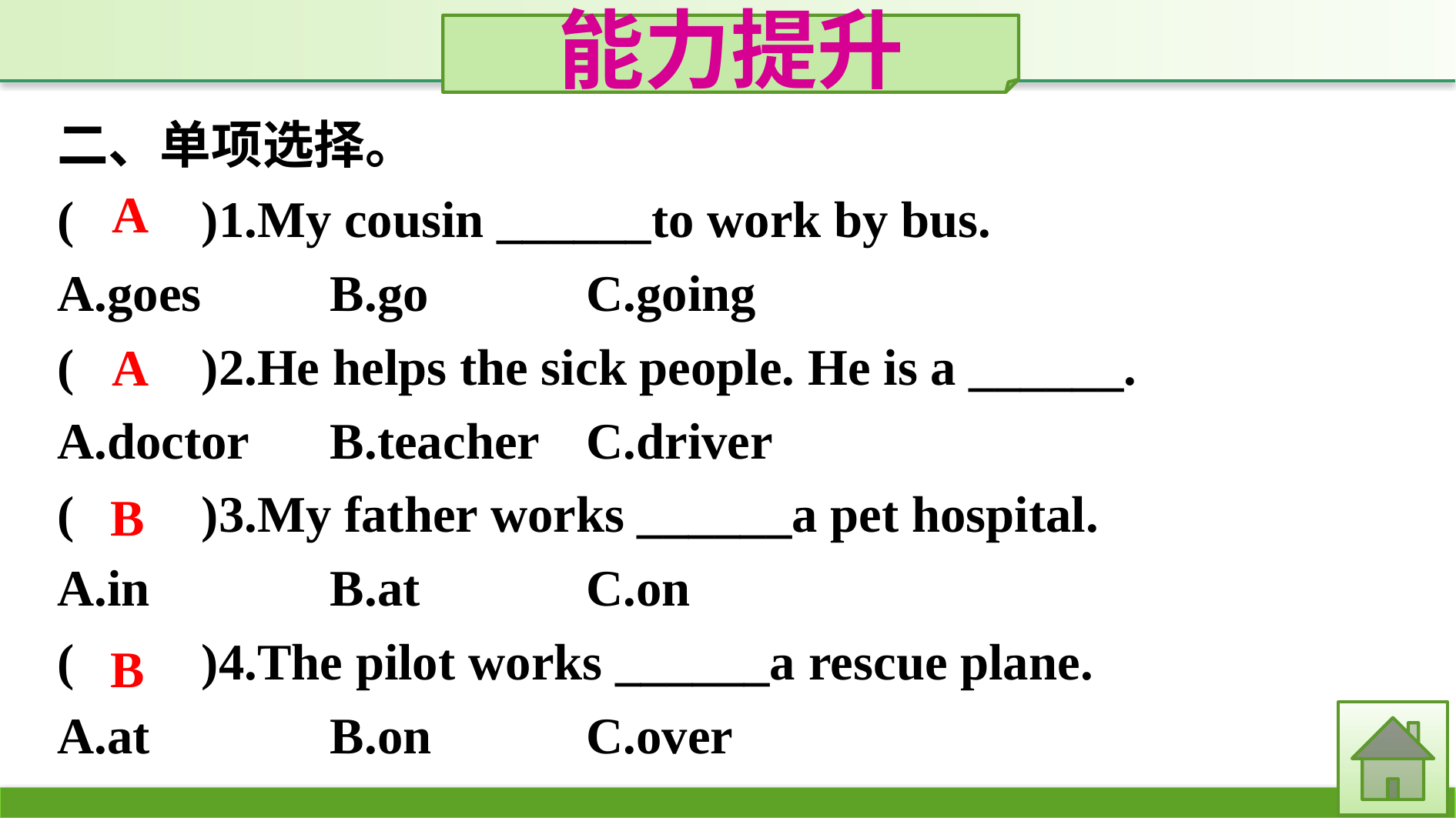

能力提升
二、单项选择。
(　　)1.My cousin ______to work by bus.
A.goes		B.go		C.going
(　　)2.He helps the sick people. He is a ______.
A.doctor	B.teacher	C.driver
(　　)3.My father works ______a pet hospital.
A.in		B.at		C.on
(　　)4.The pilot works ______a rescue plane.
A.at		B.on		C.over
A
A
B
B